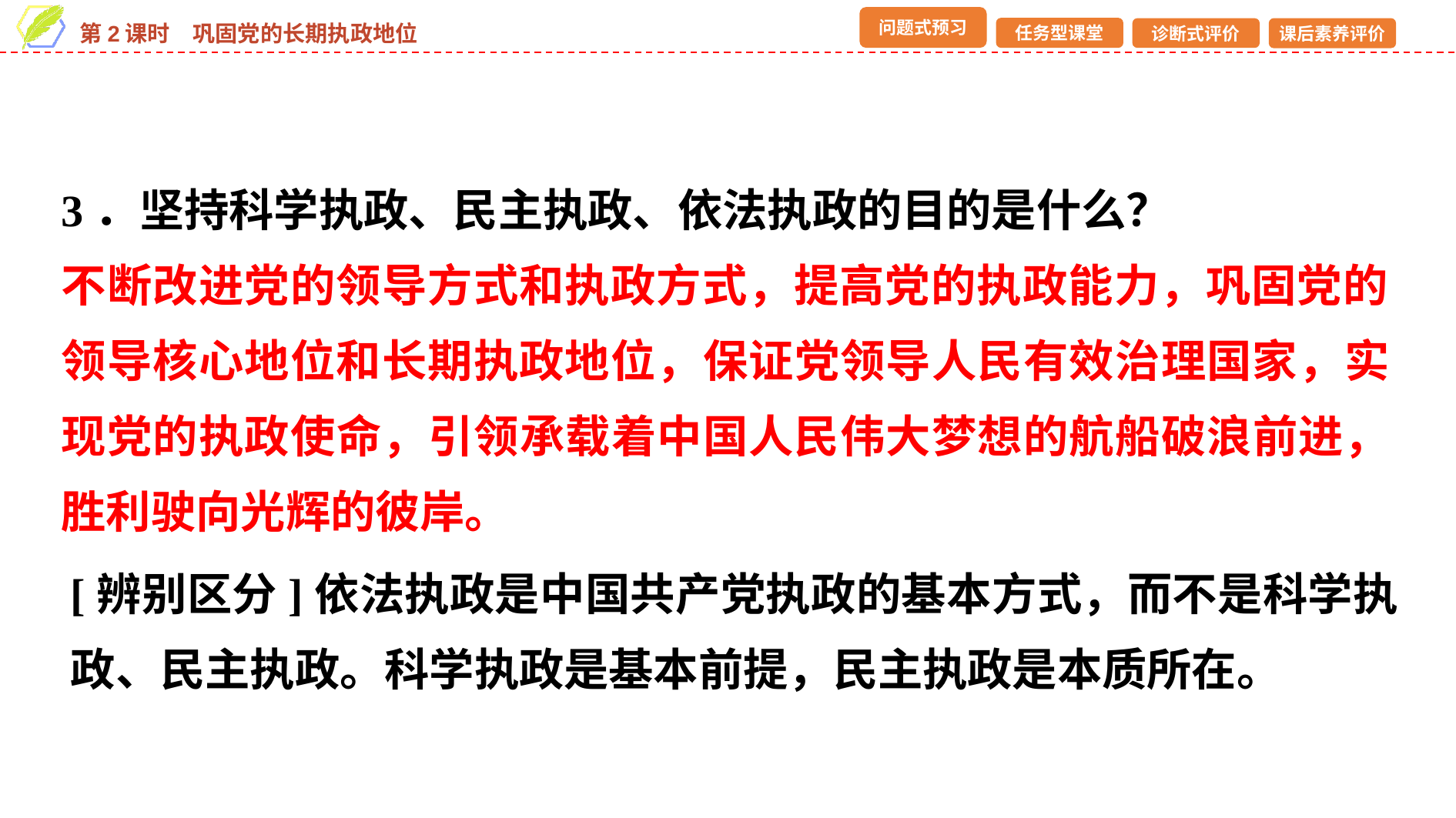

3．坚持科学执政、民主执政、依法执政的目的是什么？
不断改进党的领导方式和执政方式，提高党的执政能力，巩固党的领导核心地位和长期执政地位，保证党领导人民有效治理国家，实现党的执政使命，引领承载着中国人民伟大梦想的航船破浪前进，胜利驶向光辉的彼岸。
[辨别区分]依法执政是中国共产党执政的基本方式，而不是科学执政、民主执政。科学执政是基本前提，民主执政是本质所在。